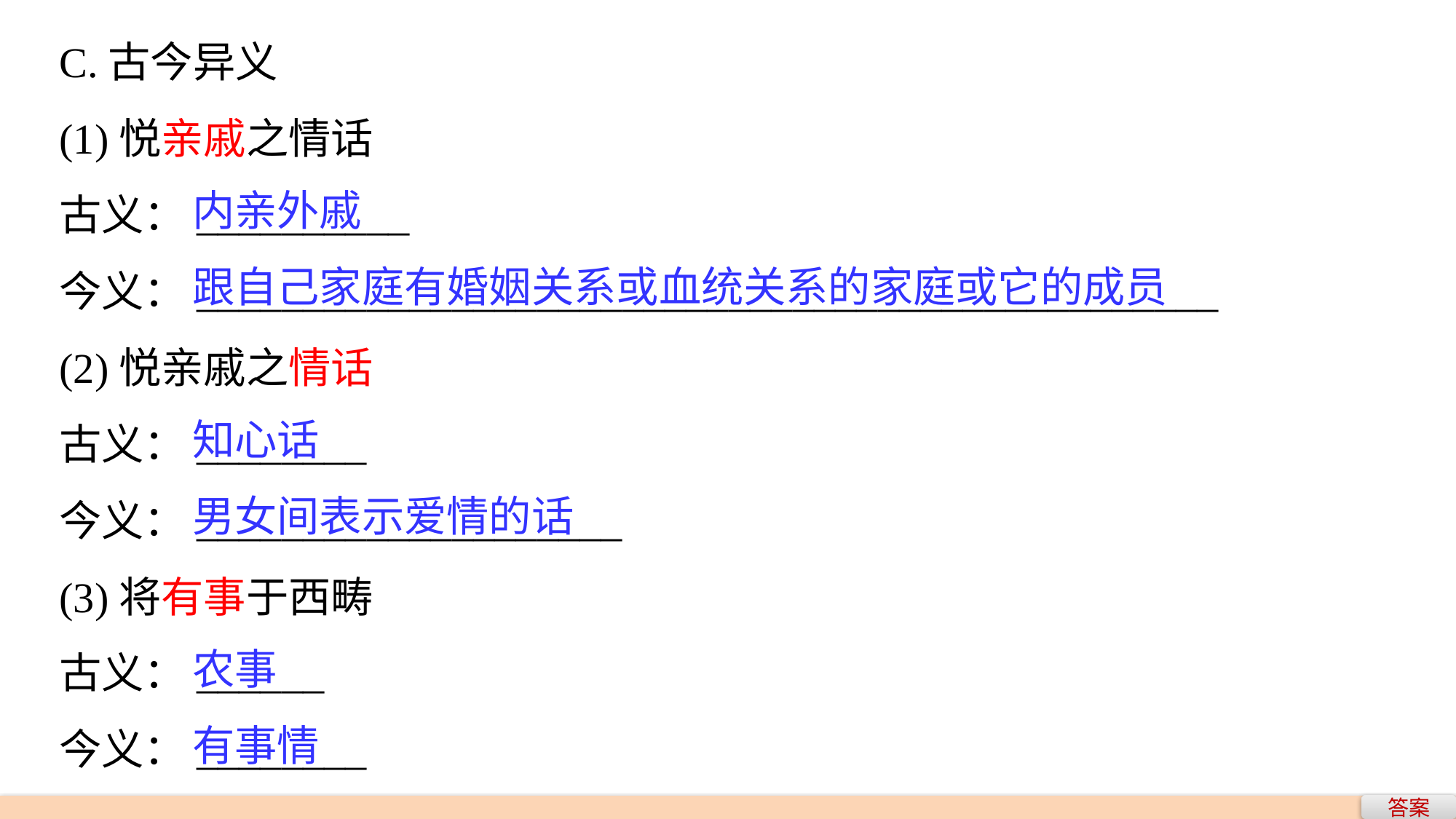

C.古今异义
(1)悦亲戚之情话
古义：__________
今义：________________________________________________
(2)悦亲戚之情话
古义：________
今义：____________________
(3)将有事于西畴
古义：______
今义：________
内亲外戚
跟自己家庭有婚姻关系或血统关系的家庭或它的成员

知心话
男女间表示爱情的话

农事
有事情
答案